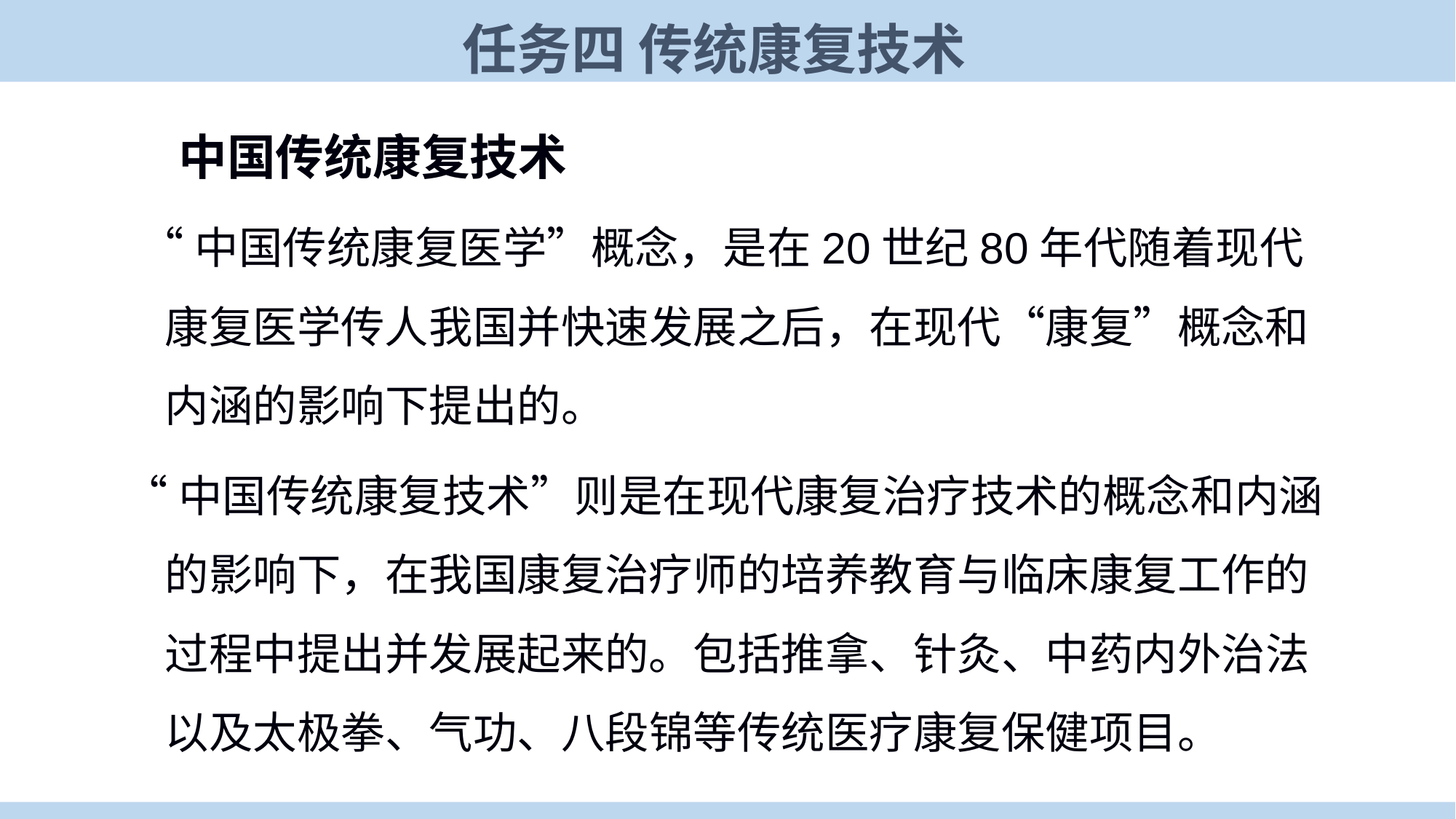

任务四 传统康复技术
中国传统康复技术
  “中国传统康复医学”概念，是在20世纪80年代随着现代康复医学传人我国并快速发展之后，在现代“康复”概念和内涵的影响下提出的。
“中国传统康复技术”则是在现代康复治疗技术的概念和内涵的影响下，在我国康复治疗师的培养教育与临床康复工作的过程中提出并发展起来的。包括推拿、针灸、中药内外治法以及太极拳、气功、八段锦等传统医疗康复保健项目。